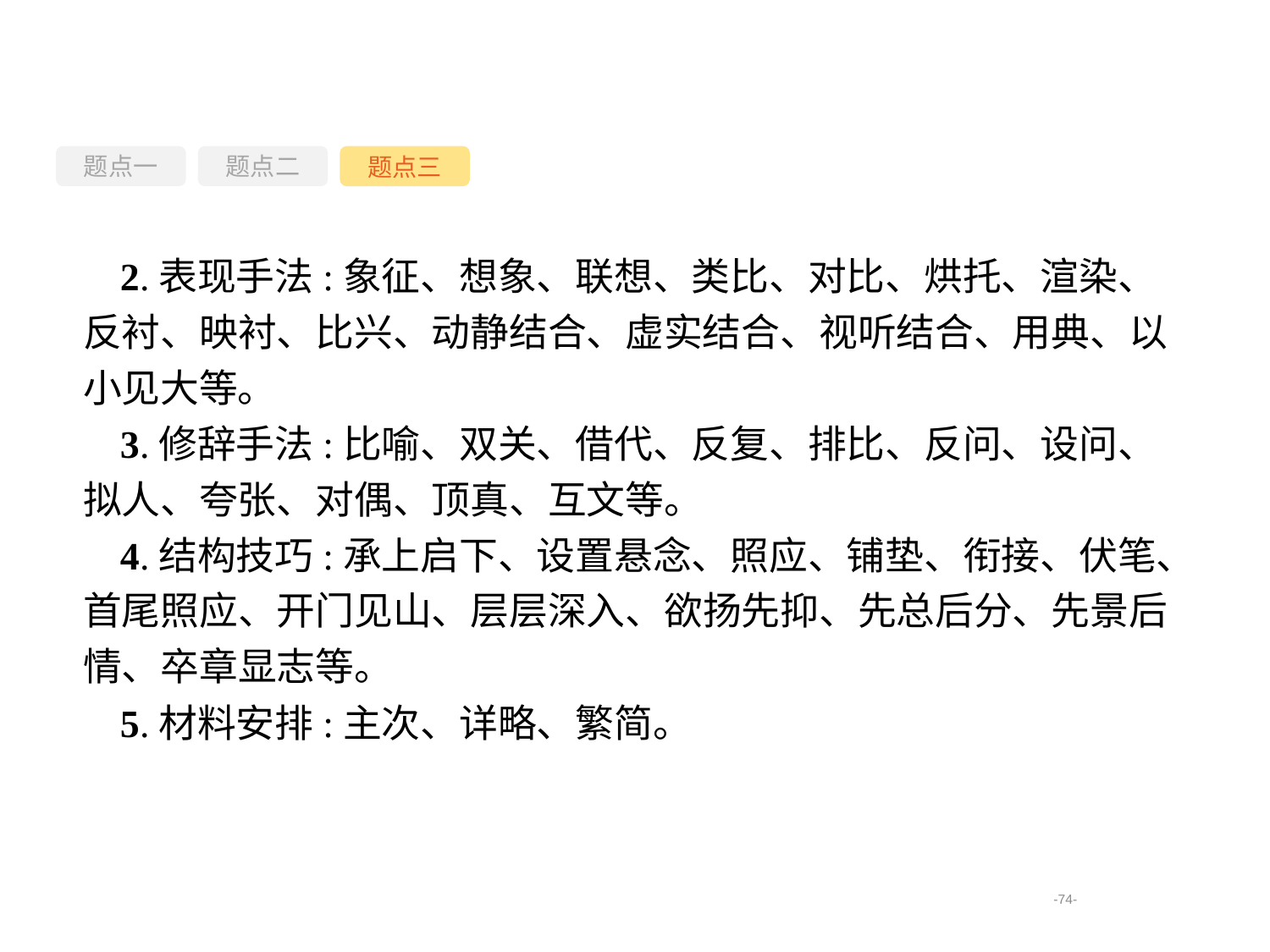

题点一
题点三
题点二
2.表现手法:象征、想象、联想、类比、对比、烘托、渲染、反衬、映衬、比兴、动静结合、虚实结合、视听结合、用典、以小见大等。
3.修辞手法:比喻、双关、借代、反复、排比、反问、设问、拟人、夸张、对偶、顶真、互文等。
4.结构技巧:承上启下、设置悬念、照应、铺垫、衔接、伏笔、首尾照应、开门见山、层层深入、欲扬先抑、先总后分、先景后情、卒章显志等。
5.材料安排:主次、详略、繁简。
-74-